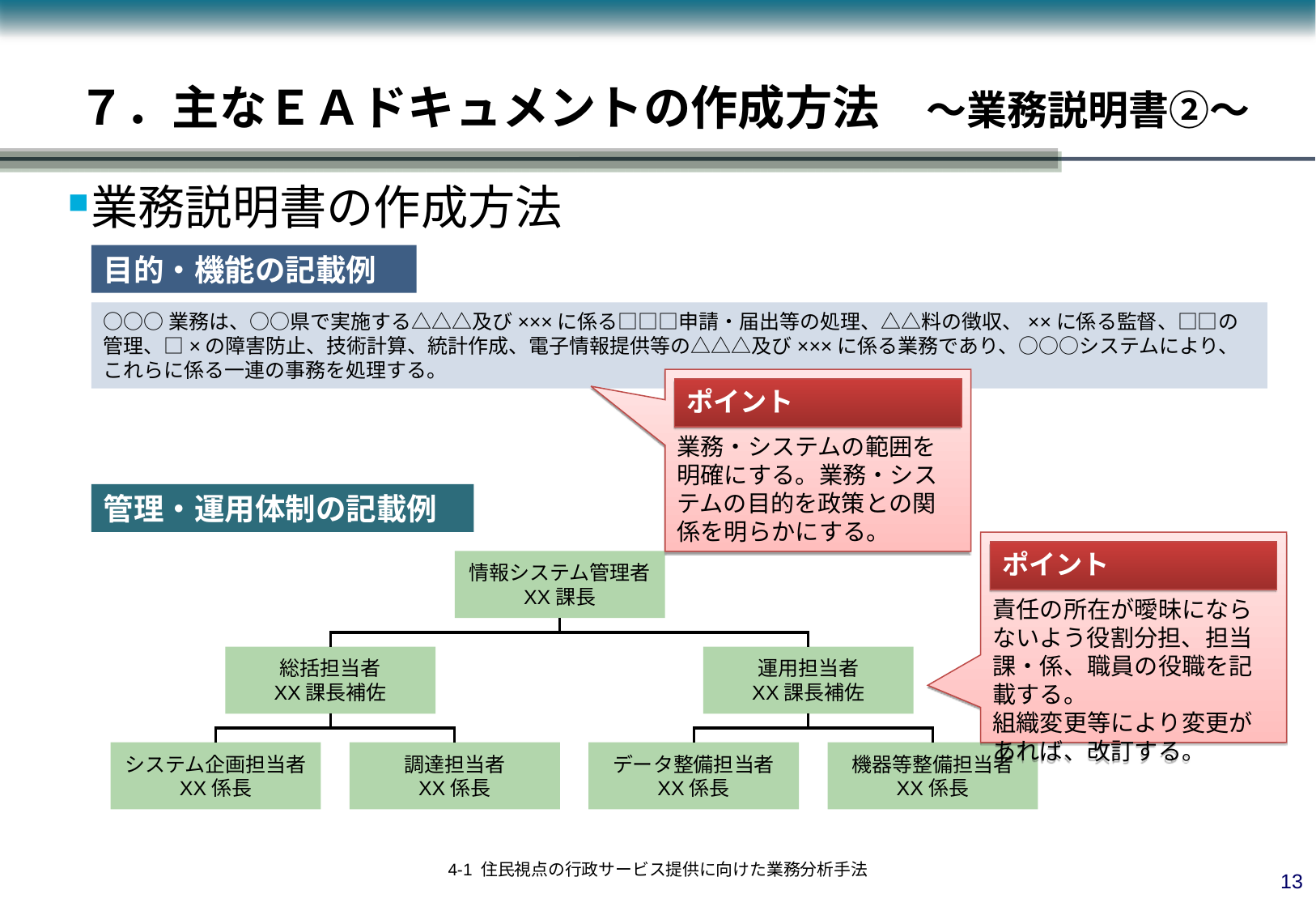

７．主なＥＡドキュメントの作成方法　～業務説明書②～
業務説明書の作成方法

目的・機能の記載例
○○○業務は、○○県で実施する△△△及び×××に係る□□□申請・届出等の処理、△△料の徴収、××に係る監督、□□の管理、□×の障害防止、技術計算、統計作成、電子情報提供等の△△△及び×××に係る業務であり、○○○システムにより、これらに係る一連の事務を処理する。

業務・システムの範囲を明確にする。業務・システムの目的を政策との関係を明らかにする。
ポイント
管理・運用体制の記載例

責任の所在が曖昧にならないよう役割分担、担当課・係、職員の役職を記載する。
組織変更等により変更があれば、改訂する。
ポイント
情報システム管理者
XX課長
総括担当者
XX課長補佐
運用担当者
XX課長補佐
システム企画担当者
XX係長
調達担当者
XX係長
データ整備担当者
XX係長
機器等整備担当者
XX係長
13
4-1 住民視点の行政サービス提供に向けた業務分析手法